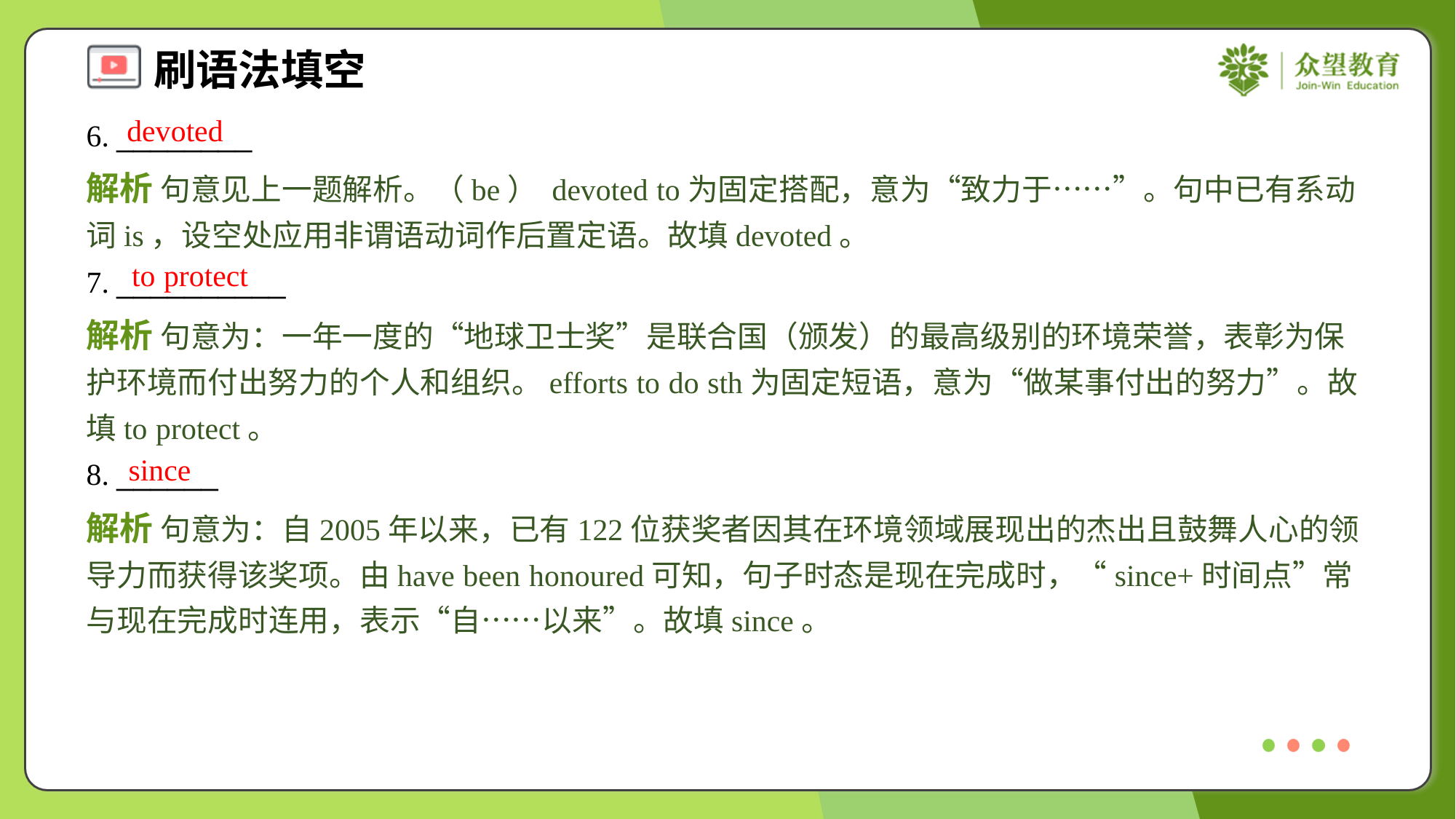

devoted
6. ________
解析 句意见上一题解析。（be） devoted to为固定搭配，意为“致力于……”。句中已有系动词is，设空处应用非谓语动词作后置定语。故填devoted。
to protect
7. __________
解析 句意为：一年一度的“地球卫士奖”是联合国（颁发）的最高级别的环境荣誉，表彰为保护环境而付出努力的个人和组织。efforts to do sth为固定短语，意为“做某事付出的努力”。故填to protect。
since
8. ______
解析 句意为：自2005年以来，已有122位获奖者因其在环境领域展现出的杰出且鼓舞人心的领导力而获得该奖项。由have been honoured可知，句子时态是现在完成时，“since+时间点”常与现在完成时连用，表示“自……以来”。故填since。